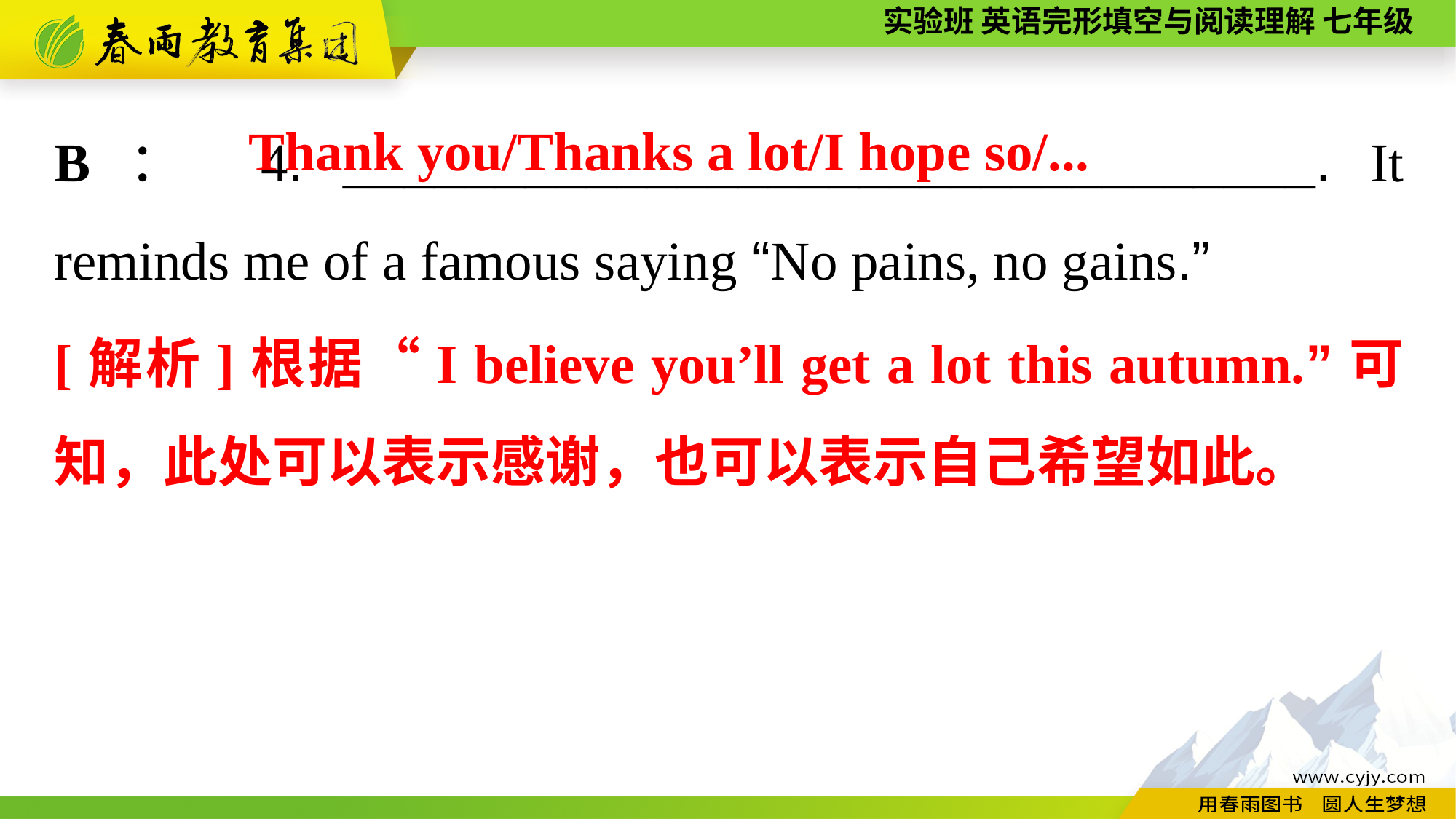

Thank you/Thanks a lot/I hope so/...
B： 4. ________________________________. It reminds me of a famous saying “No pains, no gains.”
[解析]根据“I believe you’ll get a lot this autumn.”可知，此处可以表示感谢，也可以表示自己希望如此。